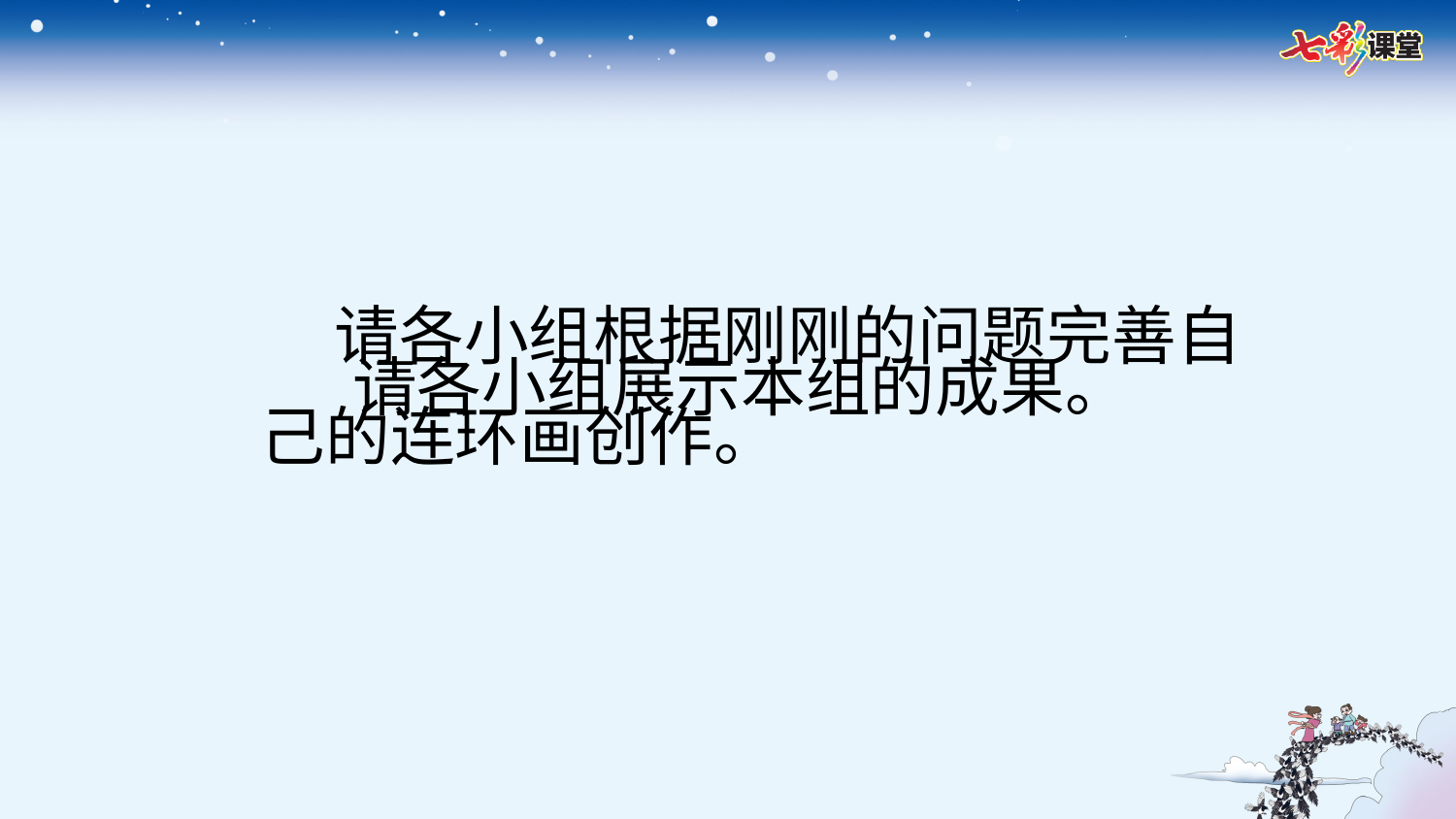

请各小组根据刚刚的问题完善自己的连环画创作。
请各小组展示本组的成果。